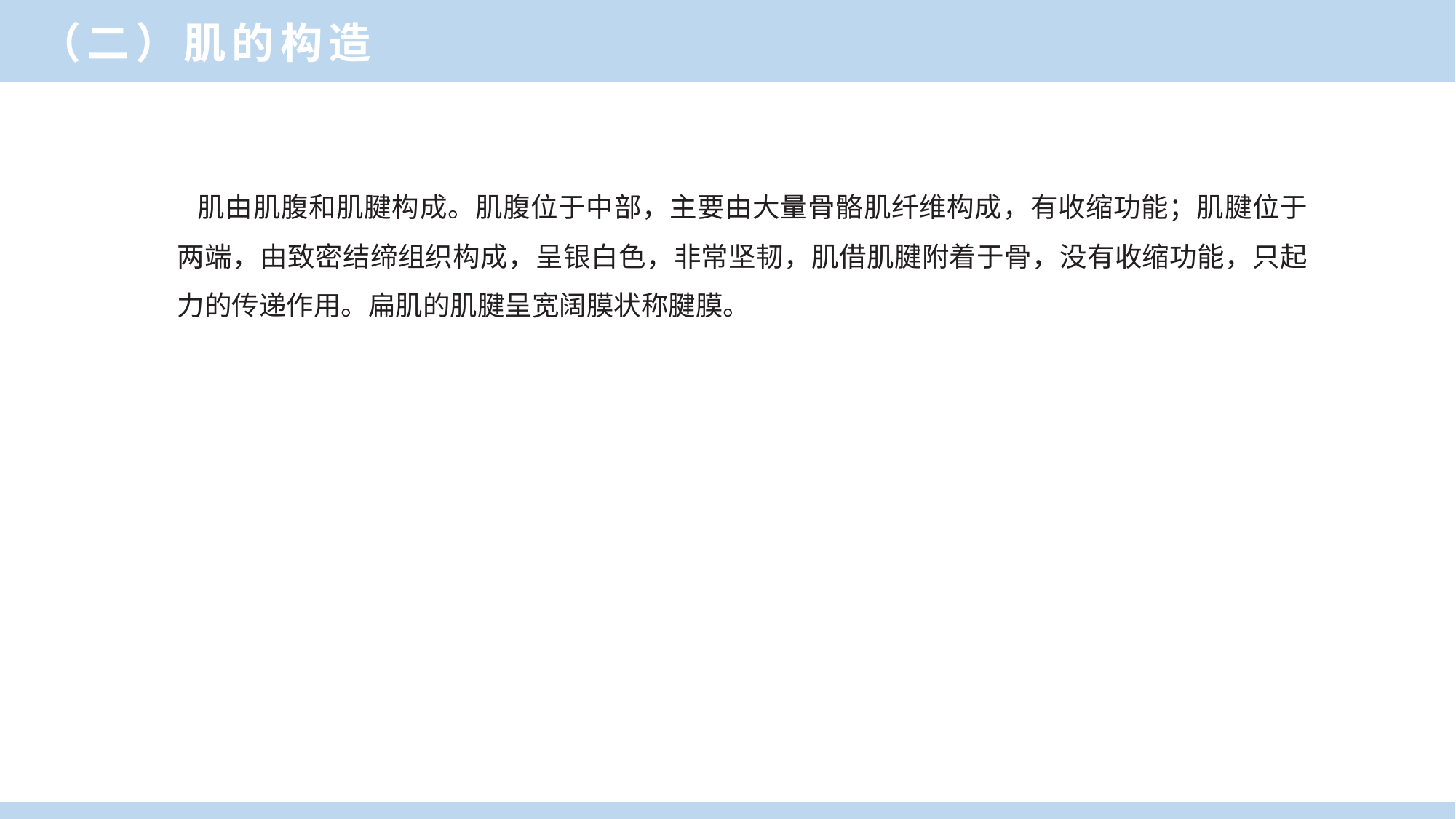

（二）肌的构造

  肌由肌腹和肌腱构成。肌腹位于中部，主要由大量骨骼肌纤维构成，有收缩功能；肌腱位于两端，由致密结缔组织构成，呈银白色，非常坚韧，肌借肌腱附着于骨，没有收缩功能，只起力的传递作用。扁肌的肌腱呈宽阔膜状称腱膜。